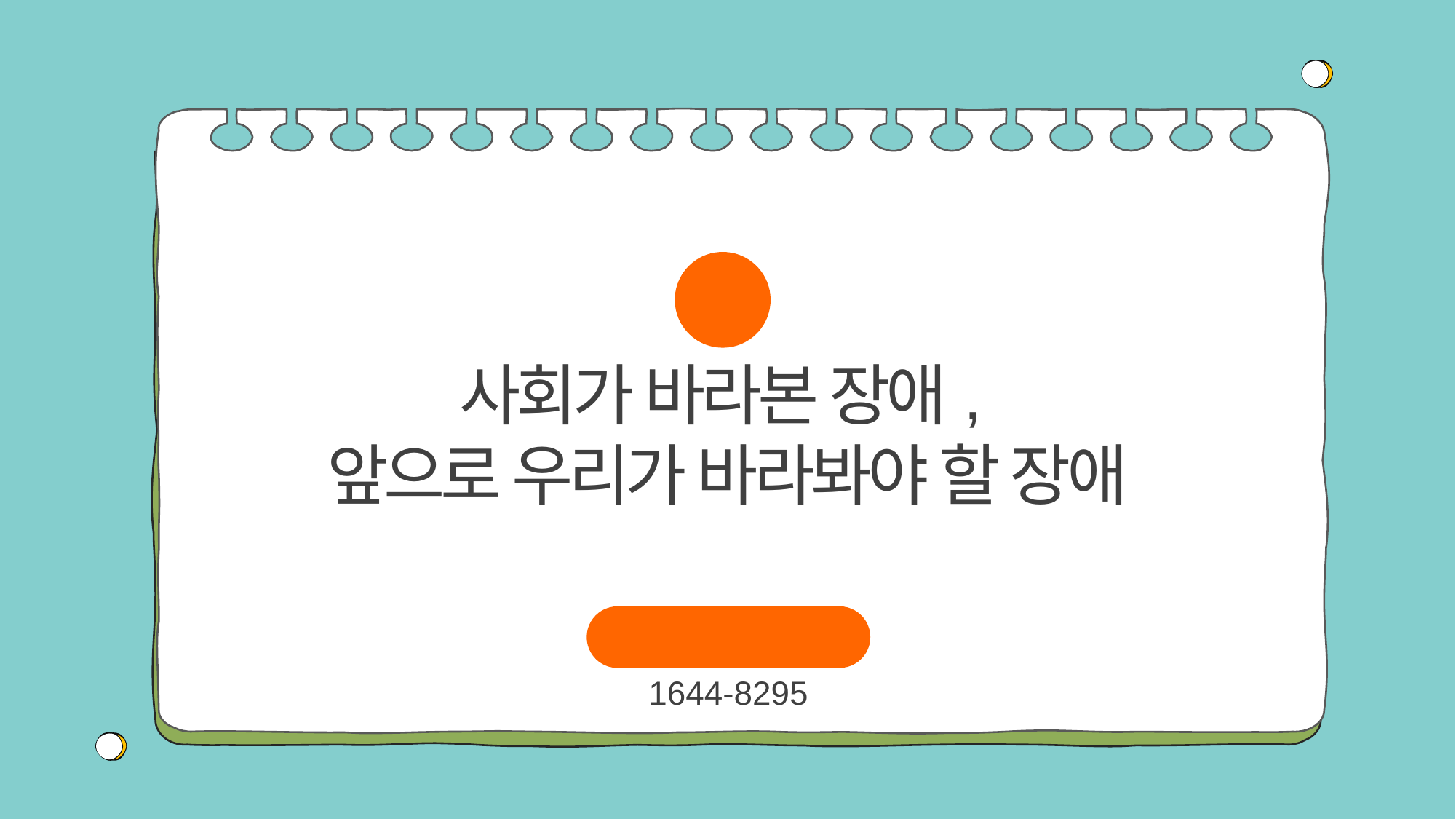

02
사회가 바라본 장애,
앞으로 우리가 바라봐야 할 장애
장애인학대신고
1644-8295